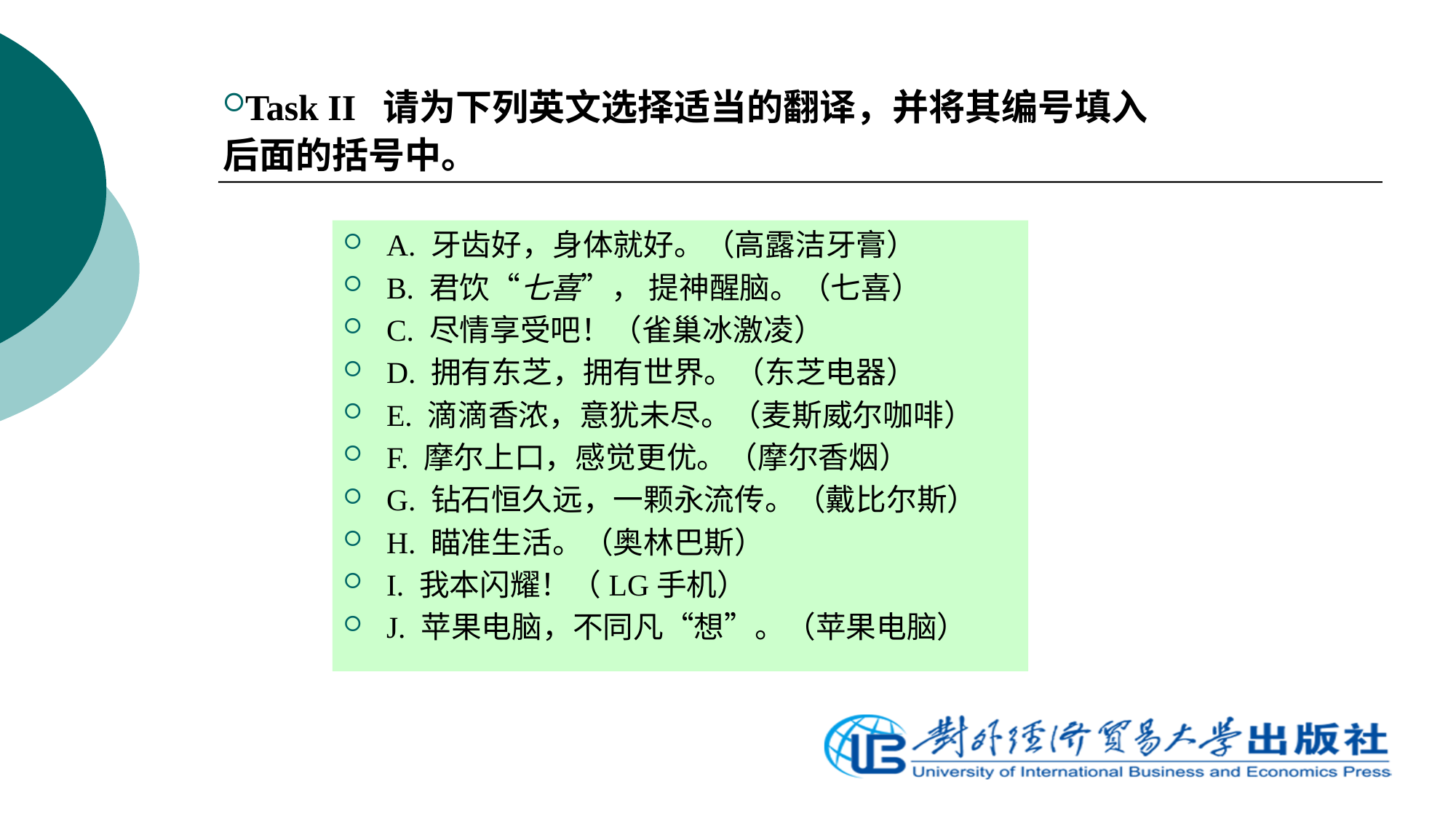

Task II  请为下列英文选择适当的翻译，并将其编号填入后面的括号中。
A. 牙齿好，身体就好。（高露洁牙膏）
B. 君饮“七喜”， 提神醒脑。（七喜）
C. 尽情享受吧！（雀巢冰激凌）
D. 拥有东芝，拥有世界。（东芝电器）
E. 滴滴香浓，意犹未尽。（麦斯威尔咖啡）
F. 摩尔上口，感觉更优。（摩尔香烟）
G. 钻石恒久远，一颗永流传。（戴比尔斯）
H. 瞄准生活。（奥林巴斯）
I. 我本闪耀！（LG手机）
J. 苹果电脑，不同凡“想”。（苹果电脑）